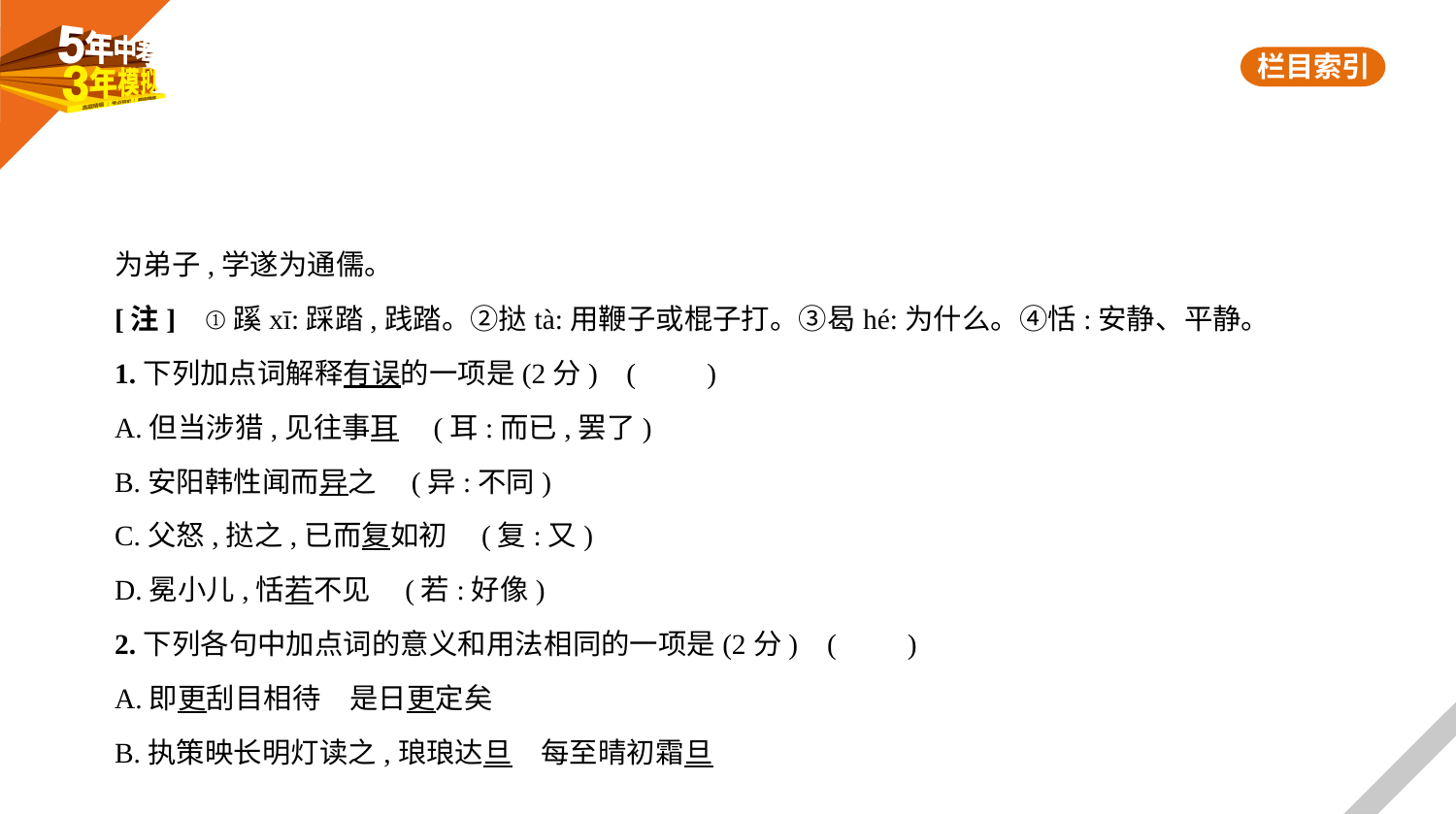

为弟子,学遂为通儒。
[注]    ①蹊xī:踩踏,践踏。②挞tà:用鞭子或棍子打。③曷hé:为什么。④恬:安静、平静。
1.下列加点词解释有误的一项是(2分) (　　)
A.但当涉猎,见往事耳 (耳:而已,罢了)
B.安阳韩性闻而异之 (异:不同)
C.父怒,挞之,已而复如初 (复:又)
D.冕小儿,恬若不见 (若:好像)
2.下列各句中加点词的意义和用法相同的一项是(2分) (　　)
A.即更刮目相待　是日更定矣
B.执策映长明灯读之,琅琅达旦　每至晴初霜旦